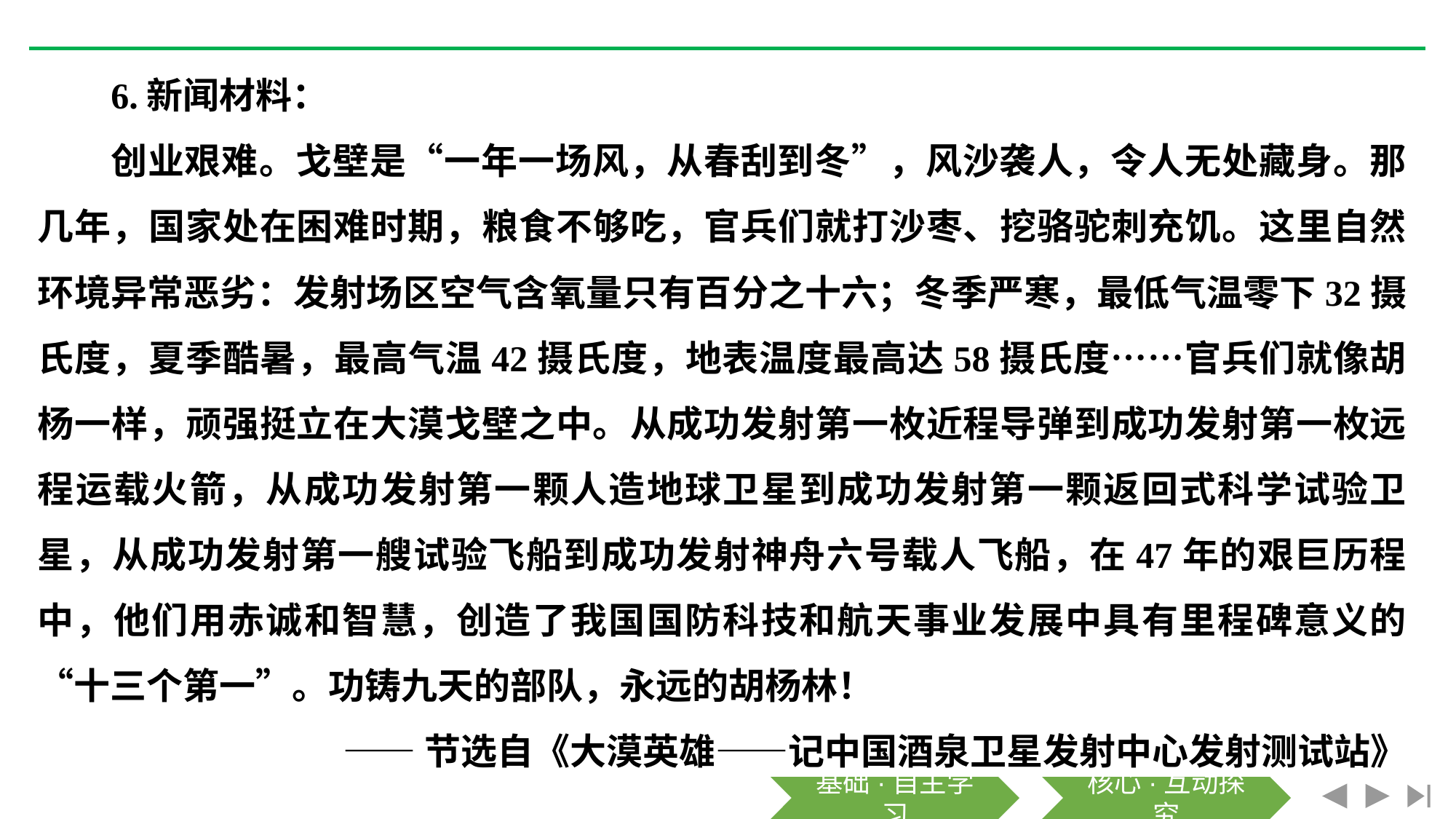

6.新闻材料：
创业艰难。戈壁是“一年一场风，从春刮到冬”，风沙袭人，令人无处藏身。那几年，国家处在困难时期，粮食不够吃，官兵们就打沙枣、挖骆驼刺充饥。这里自然环境异常恶劣：发射场区空气含氧量只有百分之十六；冬季严寒，最低气温零下32摄氏度，夏季酷暑，最高气温42摄氏度，地表温度最高达58摄氏度……官兵们就像胡杨一样，顽强挺立在大漠戈壁之中。从成功发射第一枚近程导弹到成功发射第一枚远程运载火箭，从成功发射第一颗人造地球卫星到成功发射第一颗返回式科学试验卫星，从成功发射第一艘试验飞船到成功发射神舟六号载人飞船，在47年的艰巨历程中，他们用赤诚和智慧，创造了我国国防科技和航天事业发展中具有里程碑意义的“十三个第一”。功铸九天的部队，永远的胡杨林！
——节选自《大漠英雄——记中国酒泉卫星发射中心发射测试站》